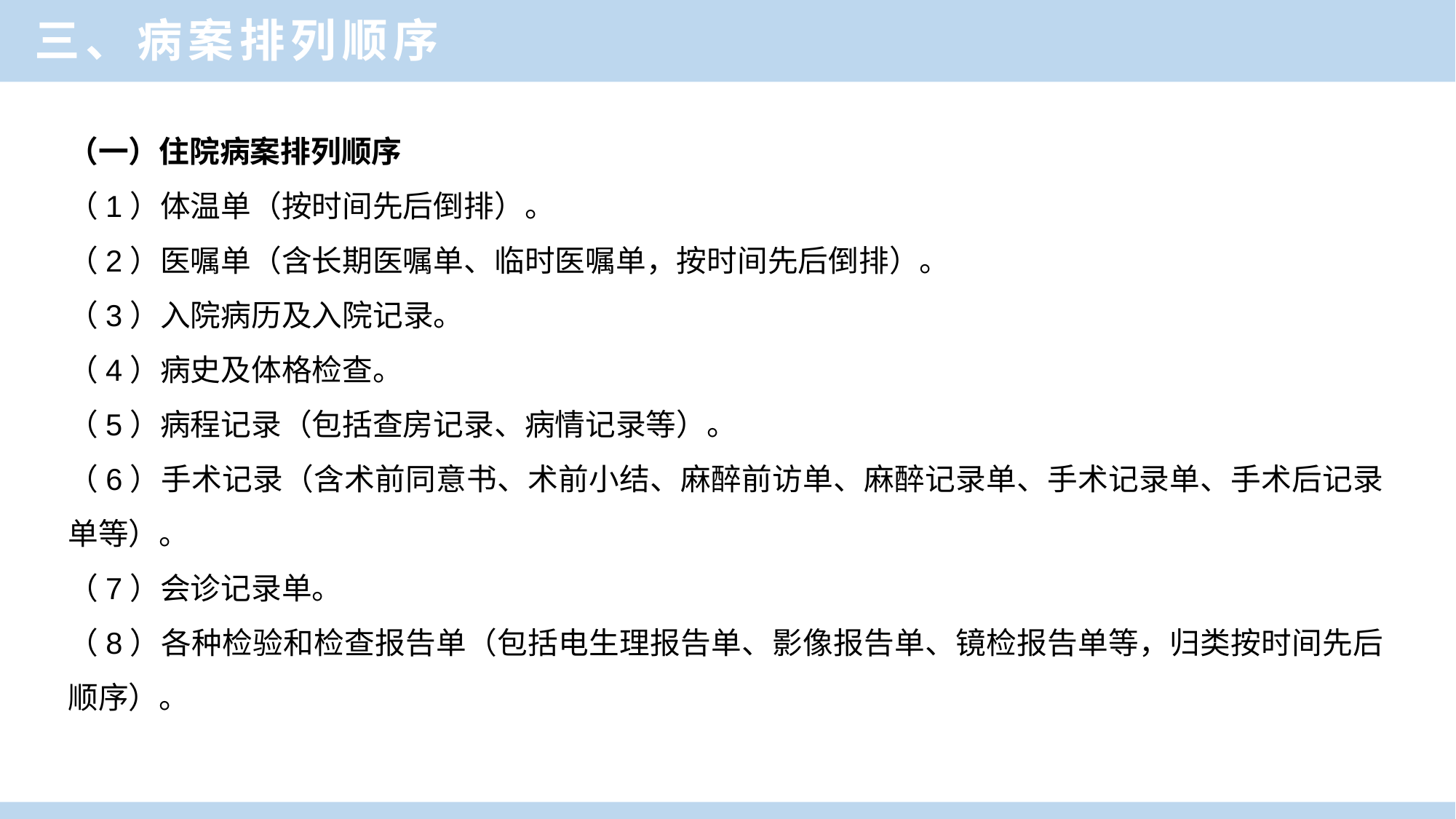

三、病案排列顺序
（一）住院病案排列顺序
（1）体温单（按时间先后倒排）。
（2）医嘱单（含长期医嘱单、临时医嘱单，按时间先后倒排）。
（3）入院病历及入院记录。
（4）病史及体格检查。
（5）病程记录（包括查房记录、病情记录等）。
（6）手术记录（含术前同意书、术前小结、麻醉前访单、麻醉记录单、手术记录单、手术后记录单等）。
（7）会诊记录单。
（8）各种检验和检查报告单（包括电生理报告单、影像报告单、镜检报告单等，归类按时间先后顺序）。